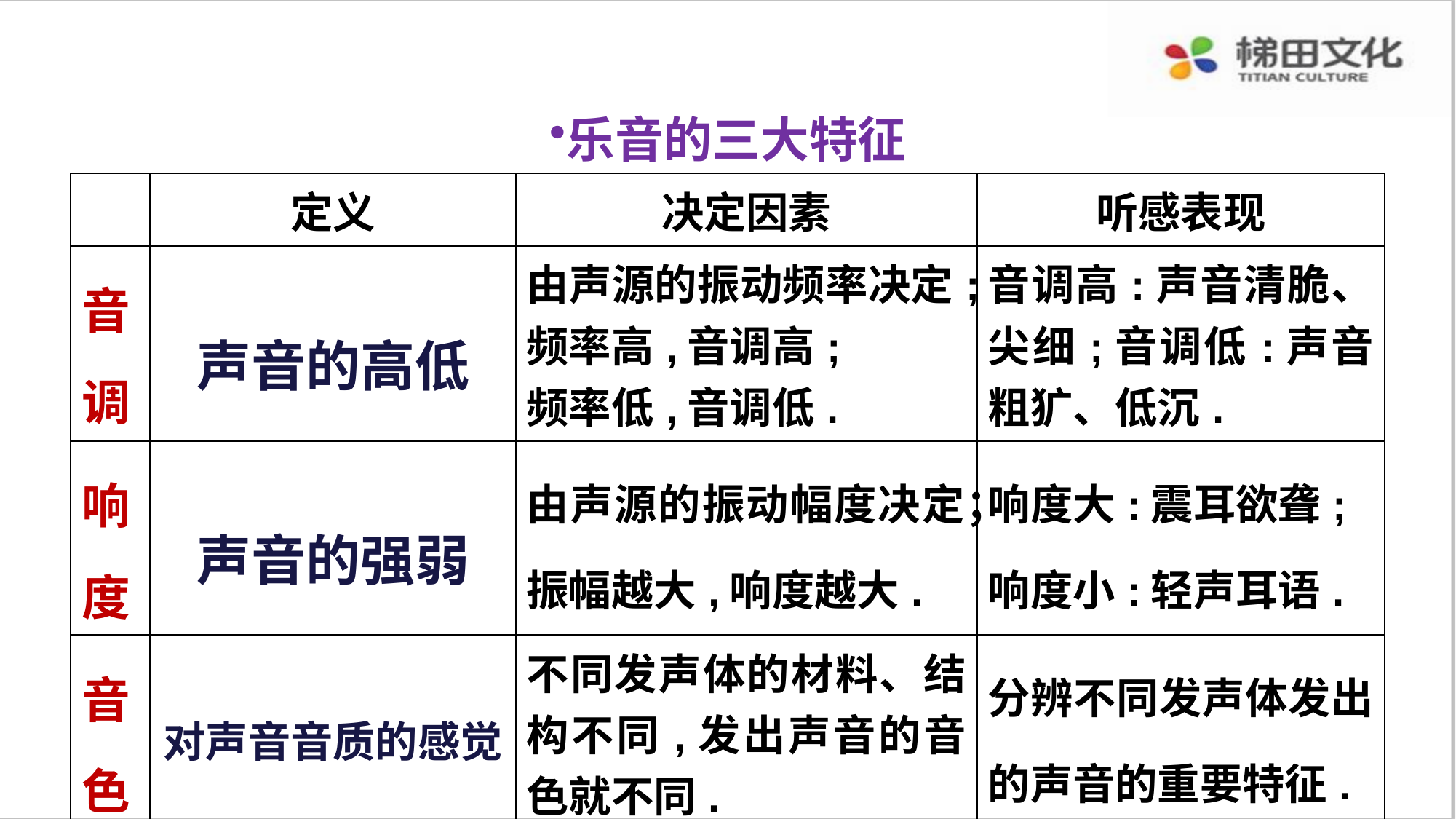

乐音的三大特征
|  | 定义 | 决定因素 | 听感表现 |
| --- | --- | --- | --- |
| 音调 | 声音的高低 | 由声源的振动频率决定;频率高,音调高; 频率低,音调低. | 音调高:声音清脆、尖细;音调低:声音粗犷、低沉. |
| 响度 | 声音的强弱 | 由声源的振动幅度决定；振幅越大,响度越大. | 响度大:震耳欲聋; 响度小:轻声耳语. |
| 音色 | 对声音音质的感觉 | 不同发声体的材料、结构不同,发出声音的音色就不同. | 分辨不同发声体发出的声音的重要特征. |